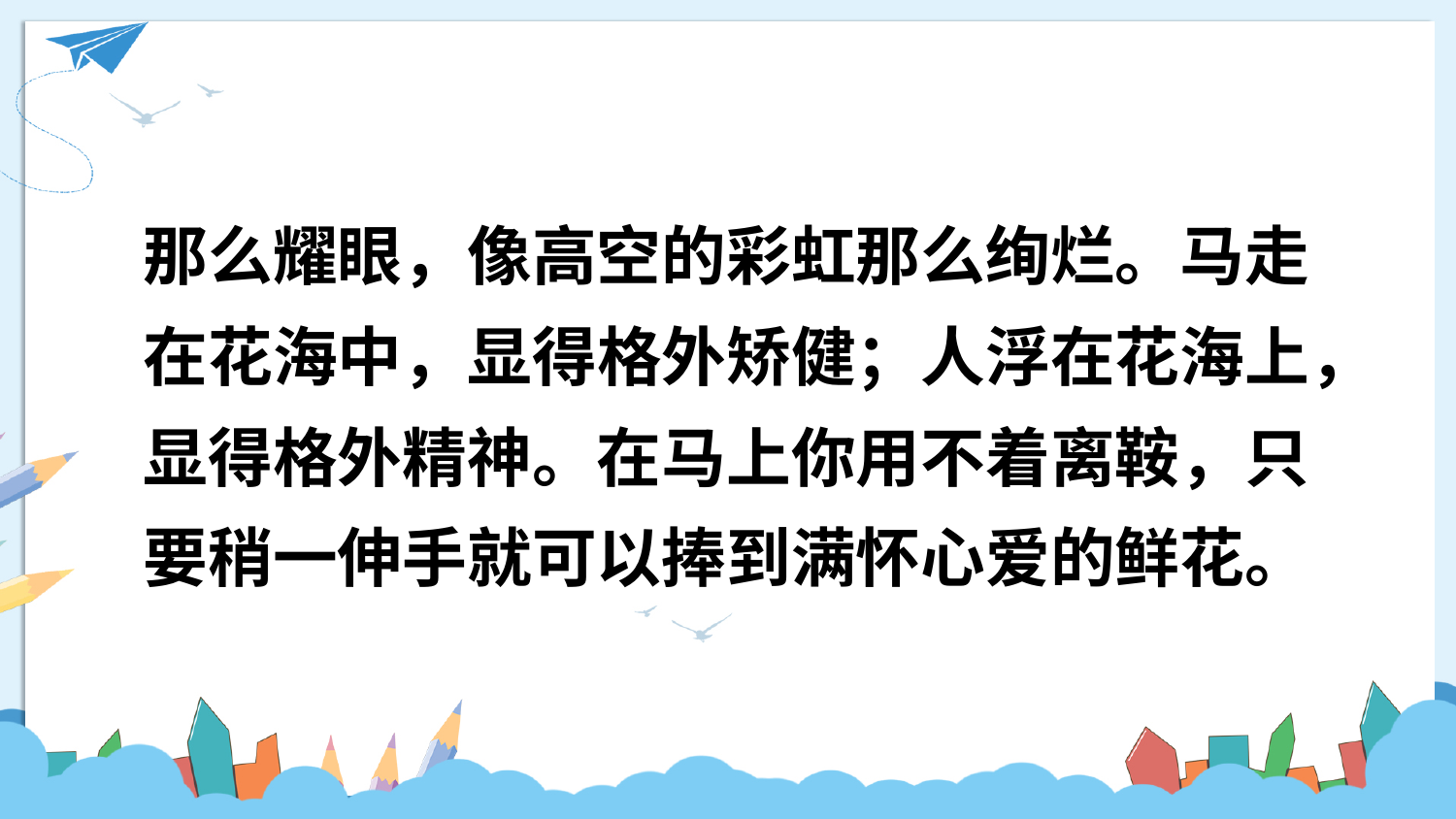

那么耀眼，像高空的彩虹那么绚烂。马走在花海中，显得格外矫健；人浮在花海上，显得格外精神。在马上你用不着离鞍，只要稍一伸手就可以捧到满怀心爱的鲜花。